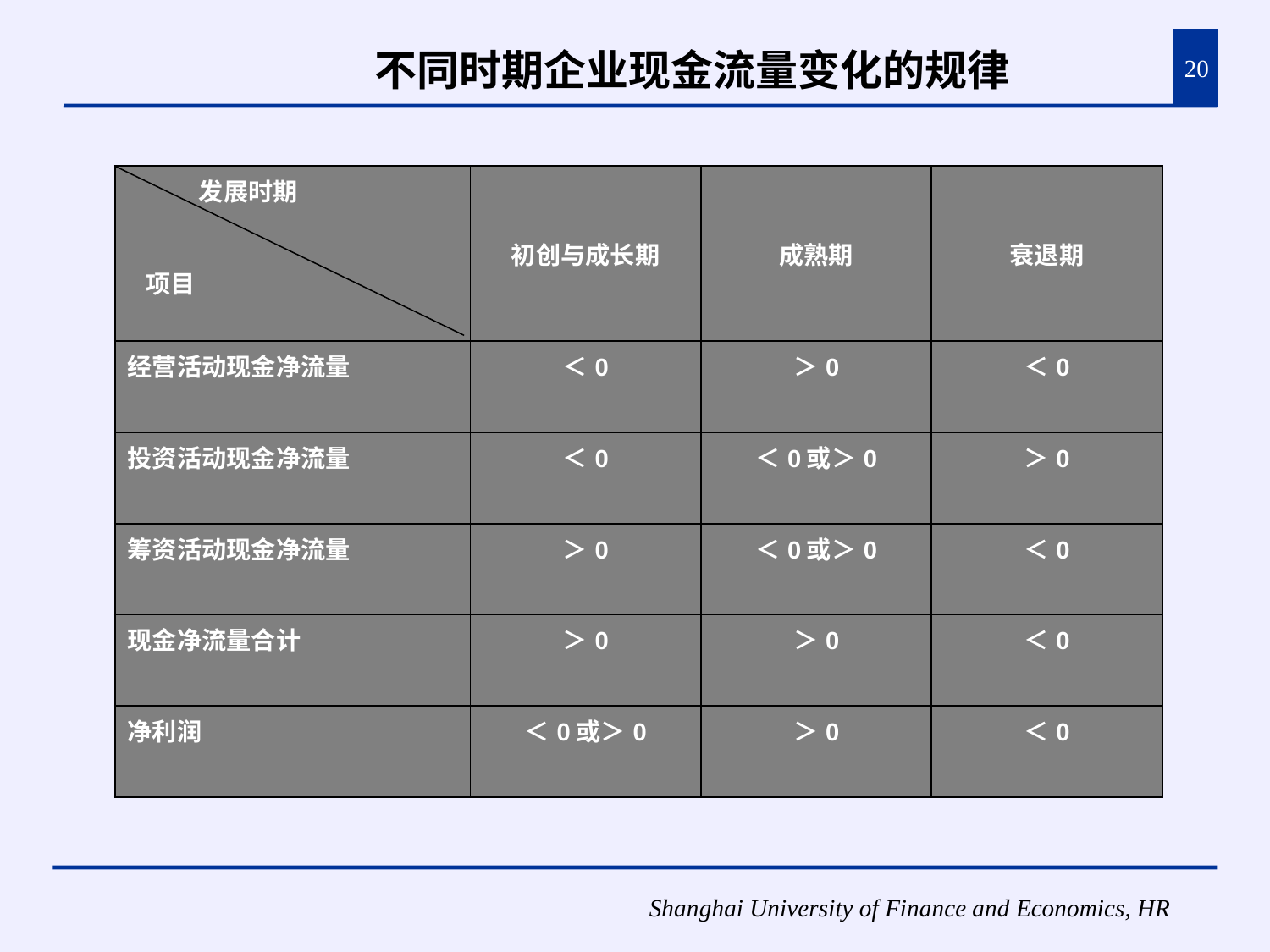

# 不同时期企业现金流量变化的规律
20
| 发展时期 项目 | 初创与成长期 | 成熟期 | 衰退期 |
| --- | --- | --- | --- |
| 经营活动现金净流量 | ＜0 | ＞0 | ＜0 |
| 投资活动现金净流量 | ＜0 | ＜0或＞0 | ＞0 |
| 筹资活动现金净流量 | ＞0 | ＜0或＞0 | ＜0 |
| 现金净流量合计 | ＞0 | ＞0 | ＜0 |
| 净利润 | ＜0或＞0 | ＞0 | ＜0 |